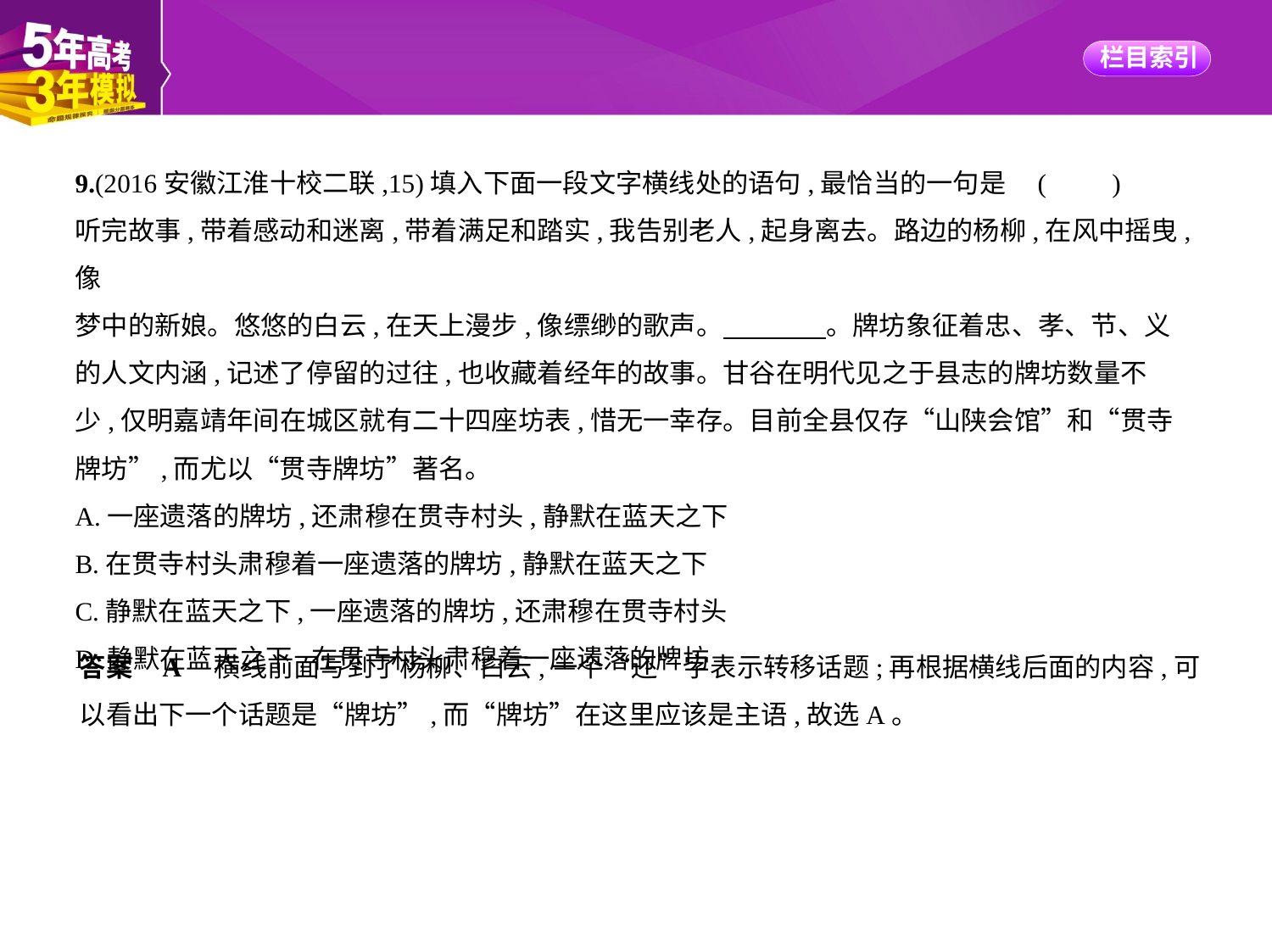

9.(2016安徽江淮十校二联,15)填入下面一段文字横线处的语句,最恰当的一句是 (　　)
听完故事,带着感动和迷离,带着满足和踏实,我告别老人,起身离去。路边的杨柳,在风中摇曳,像
梦中的新娘。悠悠的白云,在天上漫步,像缥缈的歌声。　　　    。牌坊象征着忠、孝、节、义
的人文内涵,记述了停留的过往,也收藏着经年的故事。甘谷在明代见之于县志的牌坊数量不
少,仅明嘉靖年间在城区就有二十四座坊表,惜无一幸存。目前全县仅存“山陕会馆”和“贯寺
牌坊”,而尤以“贯寺牌坊”著名。
A.一座遗落的牌坊,还肃穆在贯寺村头,静默在蓝天之下
B.在贯寺村头肃穆着一座遗落的牌坊,静默在蓝天之下
C.静默在蓝天之下,一座遗落的牌坊,还肃穆在贯寺村头
D.静默在蓝天之下,在贯寺村头肃穆着一座遗落的牌坊
答案    A　横线前面写到了杨柳、白云,一个“还”字表示转移话题;再根据横线后面的内容,可
以看出下一个话题是“牌坊”,而“牌坊”在这里应该是主语,故选A。